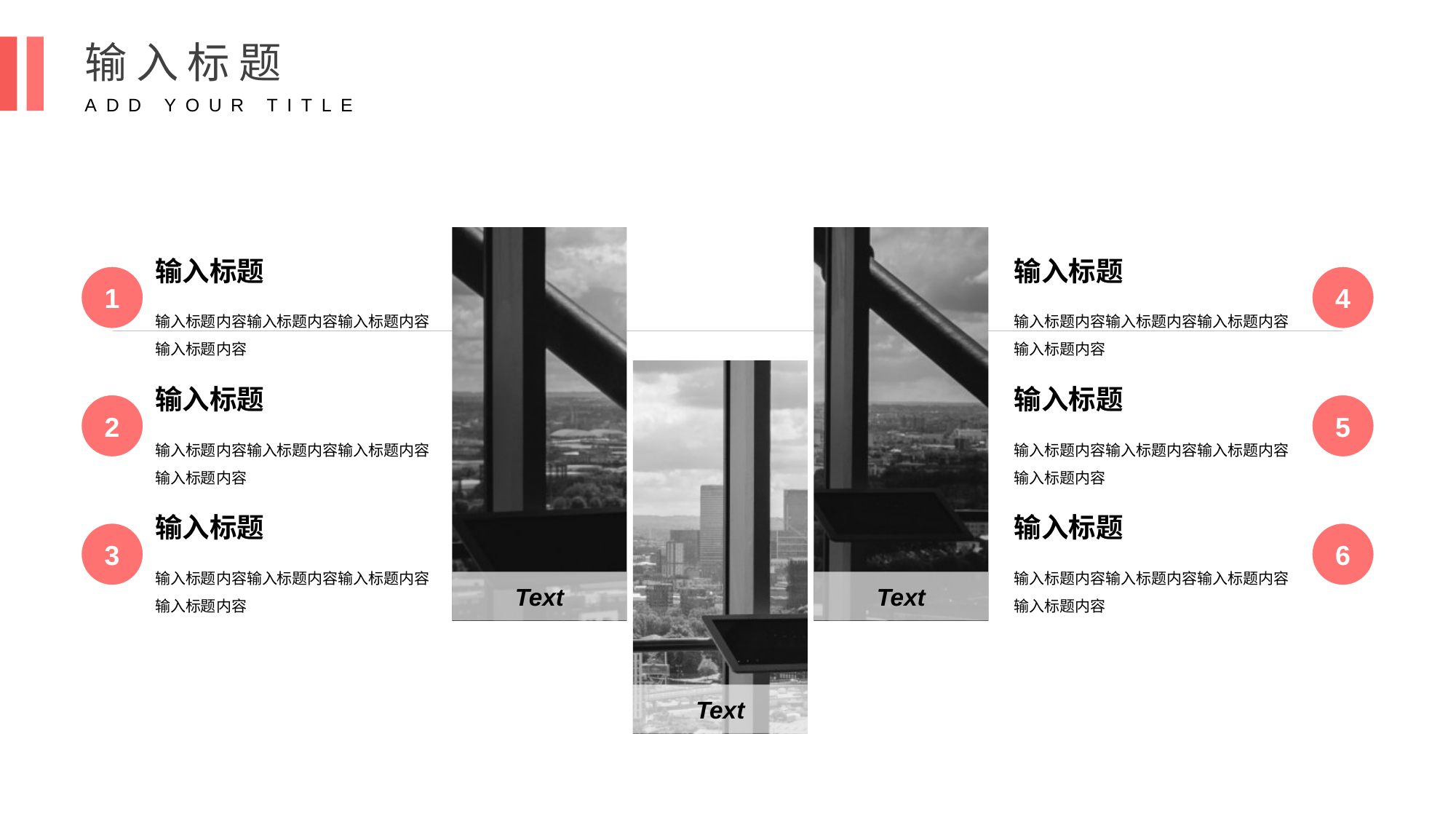

输入标题
ADD YOUR TITLE

输入标题
输入标题内容输入标题内容输入标题内容输入标题内容
输入标题
输入标题内容输入标题内容输入标题内容输入标题内容
1
4

Text
输入标题
输入标题内容输入标题内容输入标题内容输入标题内容
输入标题
输入标题内容输入标题内容输入标题内容输入标题内容
2
5
输入标题
输入标题内容输入标题内容输入标题内容输入标题内容
输入标题
输入标题内容输入标题内容输入标题内容输入标题内容
3
6
Text
Text